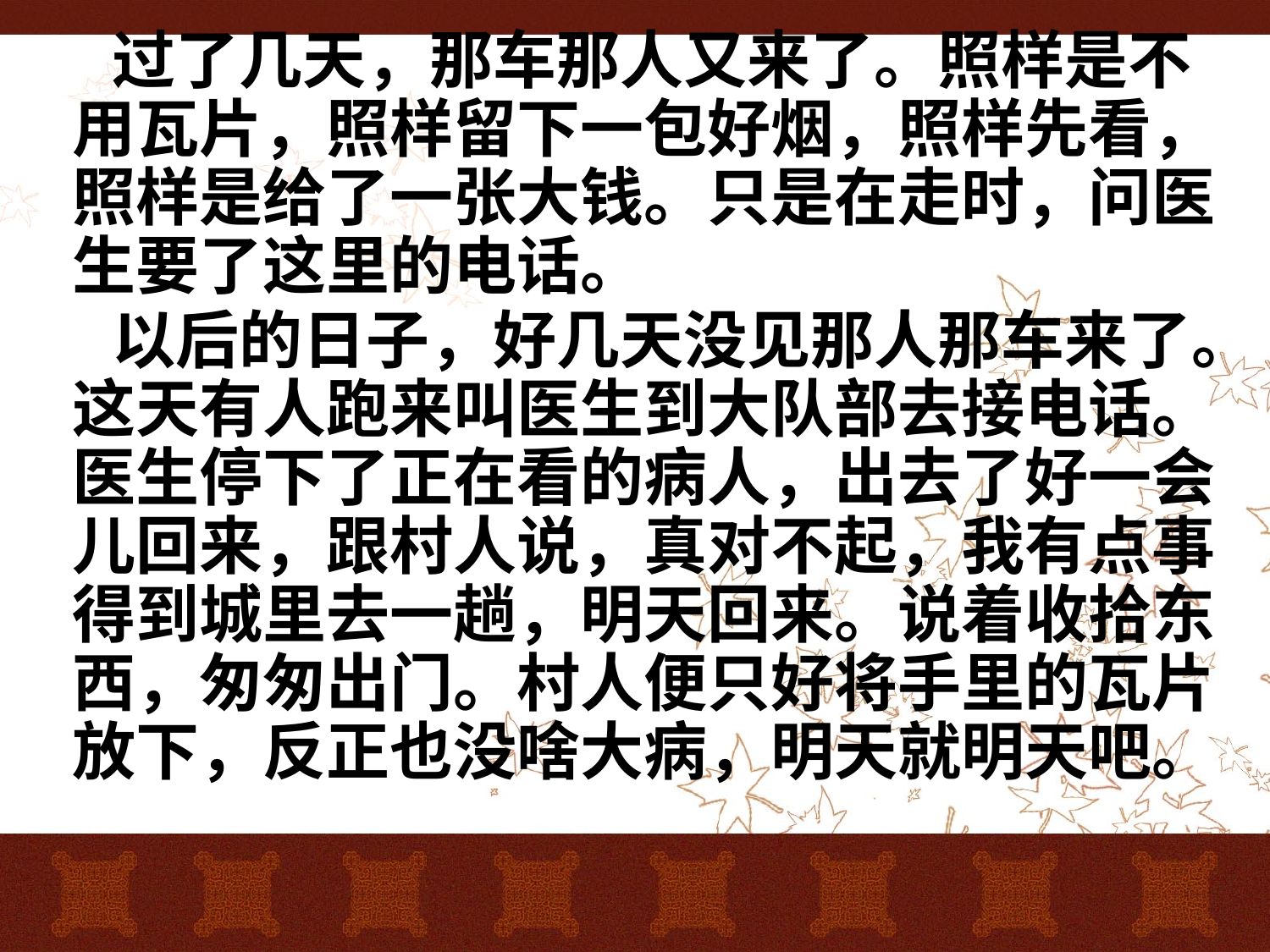

过了几天，那车那人又来了。照样是不用瓦片，照样留下一包好烟，照样先看，照样是给了一张大钱。只是在走时，问医生要了这里的电话。
     以后的日子，好几天没见那人那车来了。这天有人跑来叫医生到大队部去接电话。医生停下了正在看的病人，出去了好一会儿回来，跟村人说，真对不起，我有点事得到城里去一趟，明天回来。说着收拾东西，匆匆出门。村人便只好将手里的瓦片放下，反正也没啥大病，明天就明天吧。